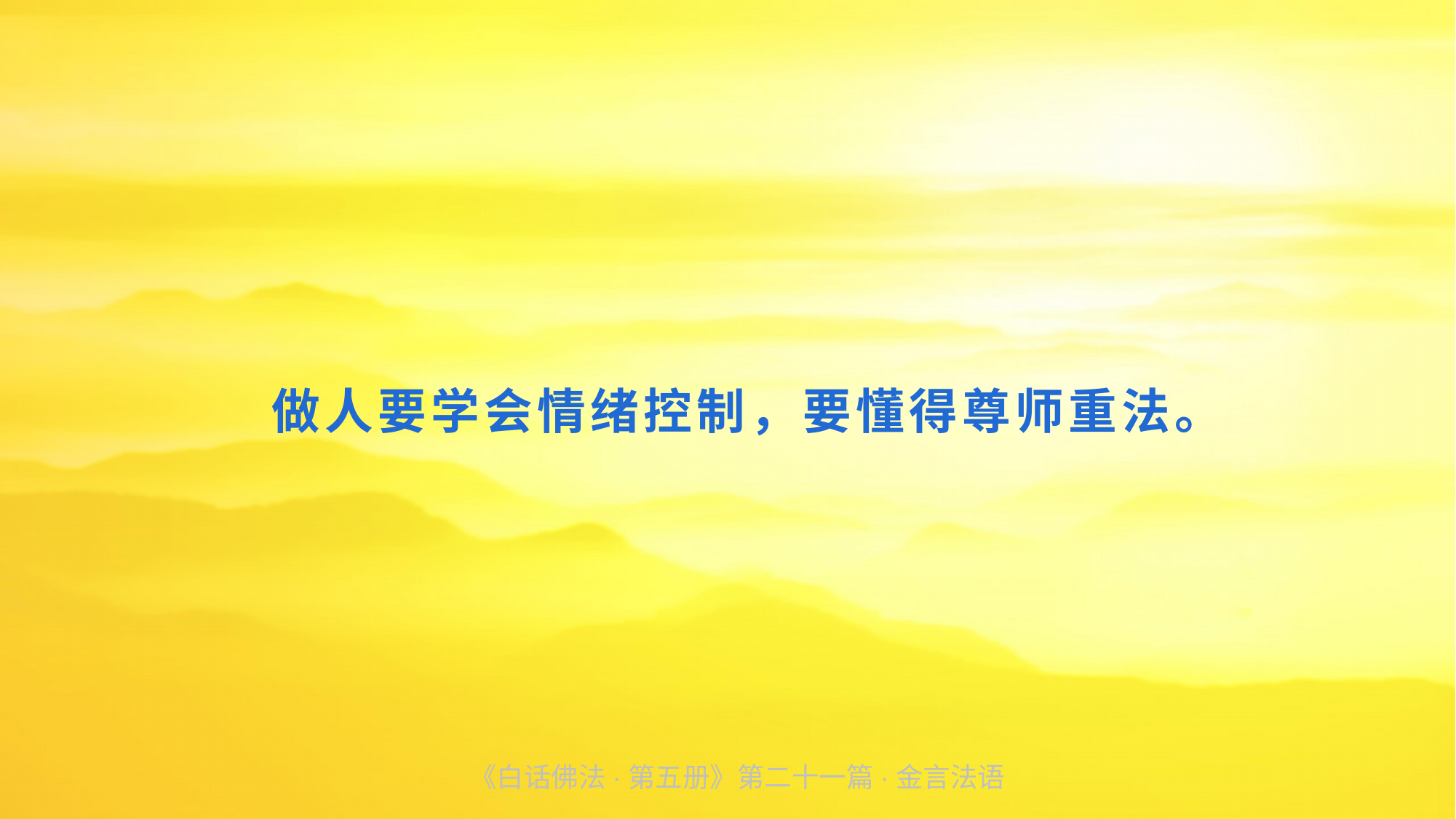

做人要学会情绪控制，要懂得尊师重法。
  《白话佛法·第五册》第二十一篇·金言法语